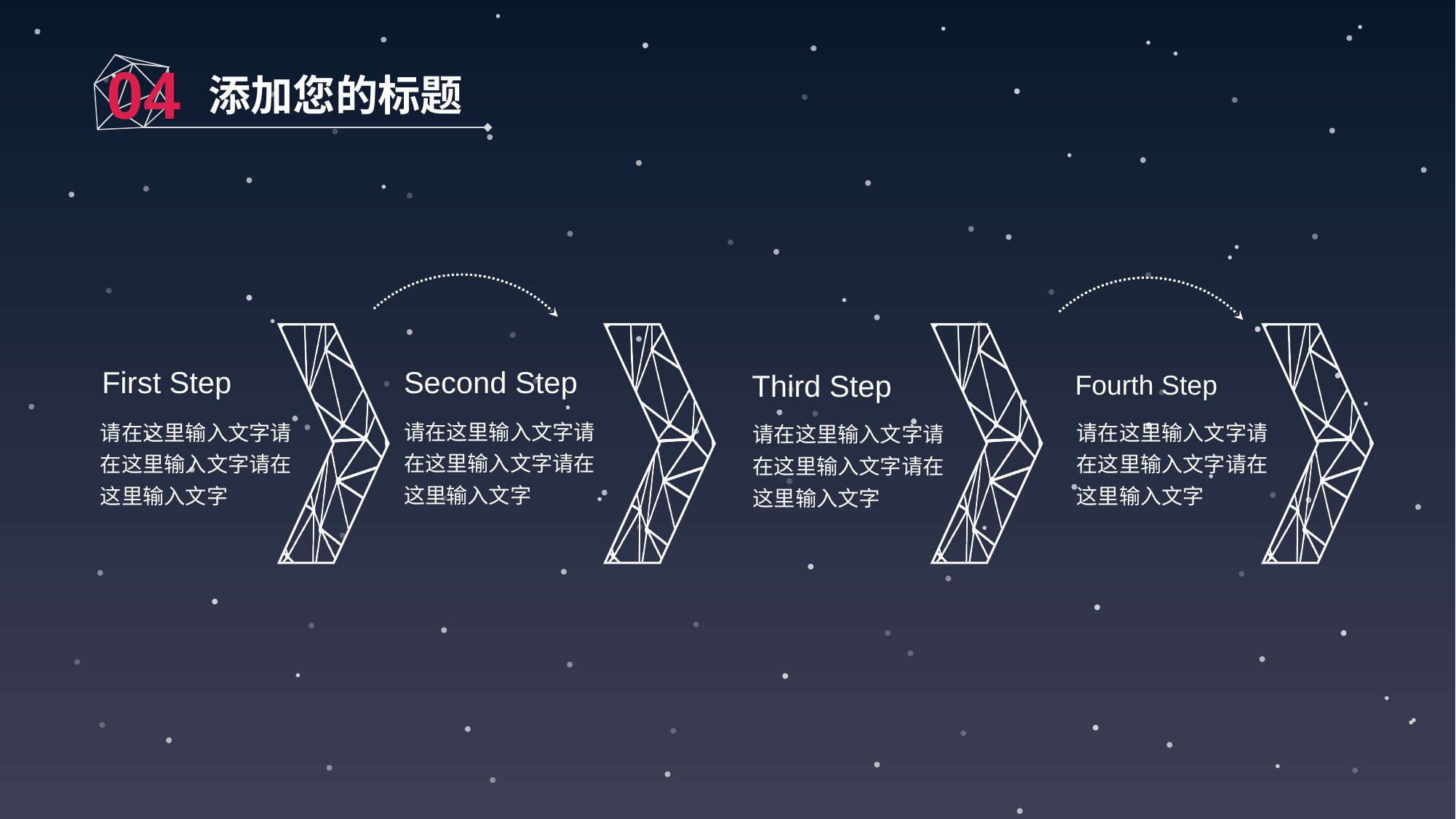

04

添加您的标题

First Step
Second Step
Third Step
Fourth Step
请在这里输入文字请在这里输入文字请在这里输入文字
请在这里输入文字请在这里输入文字请在这里输入文字
请在这里输入文字请在这里输入文字请在这里输入文字
请在这里输入文字请在这里输入文字请在这里输入文字